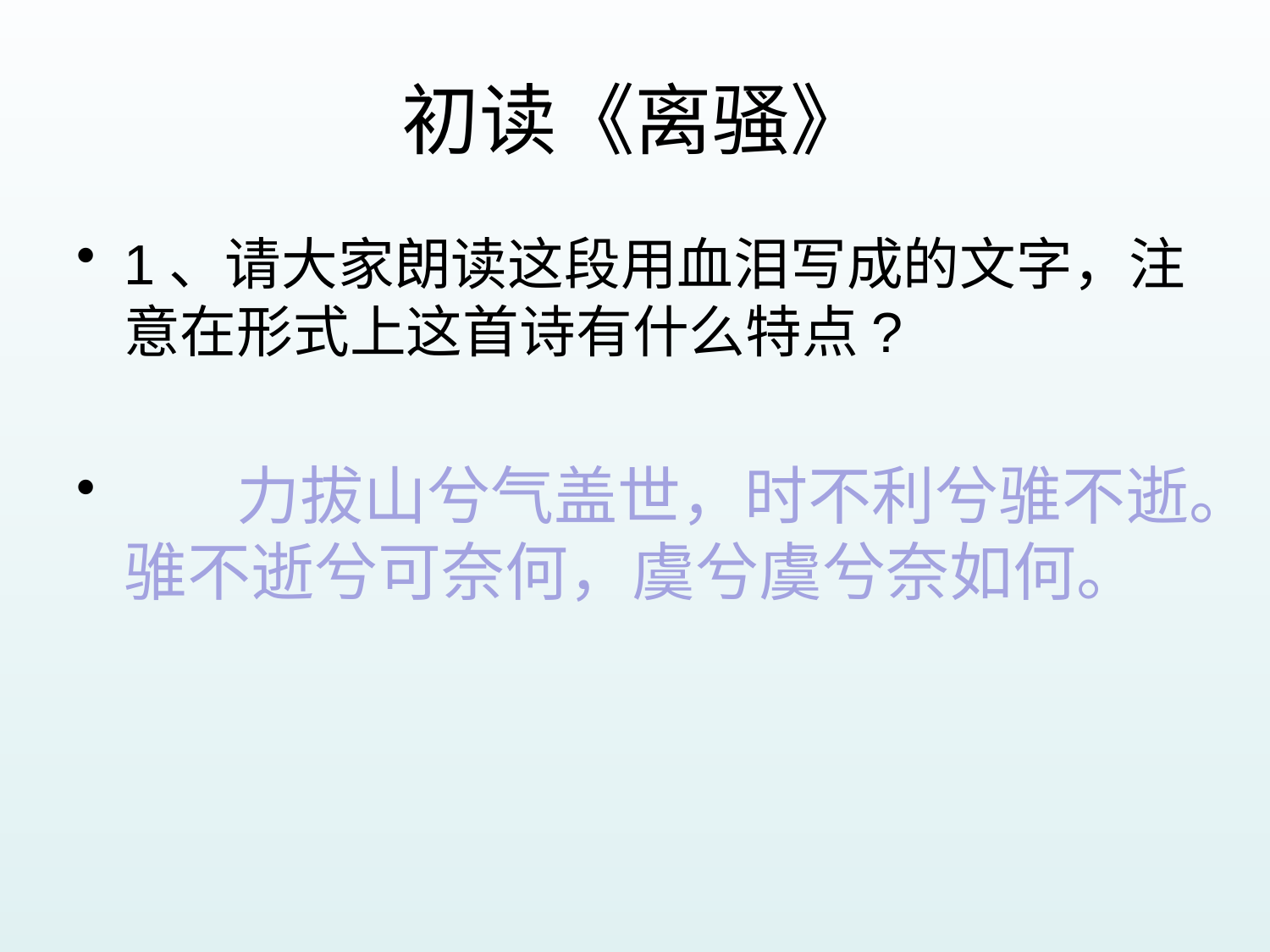

# 初读《离骚》
1、请大家朗读这段用血泪写成的文字，注意在形式上这首诗有什么特点?

　　力拔山兮气盖世，时不利兮骓不逝。骓不逝兮可奈何，虞兮虞兮奈如何。